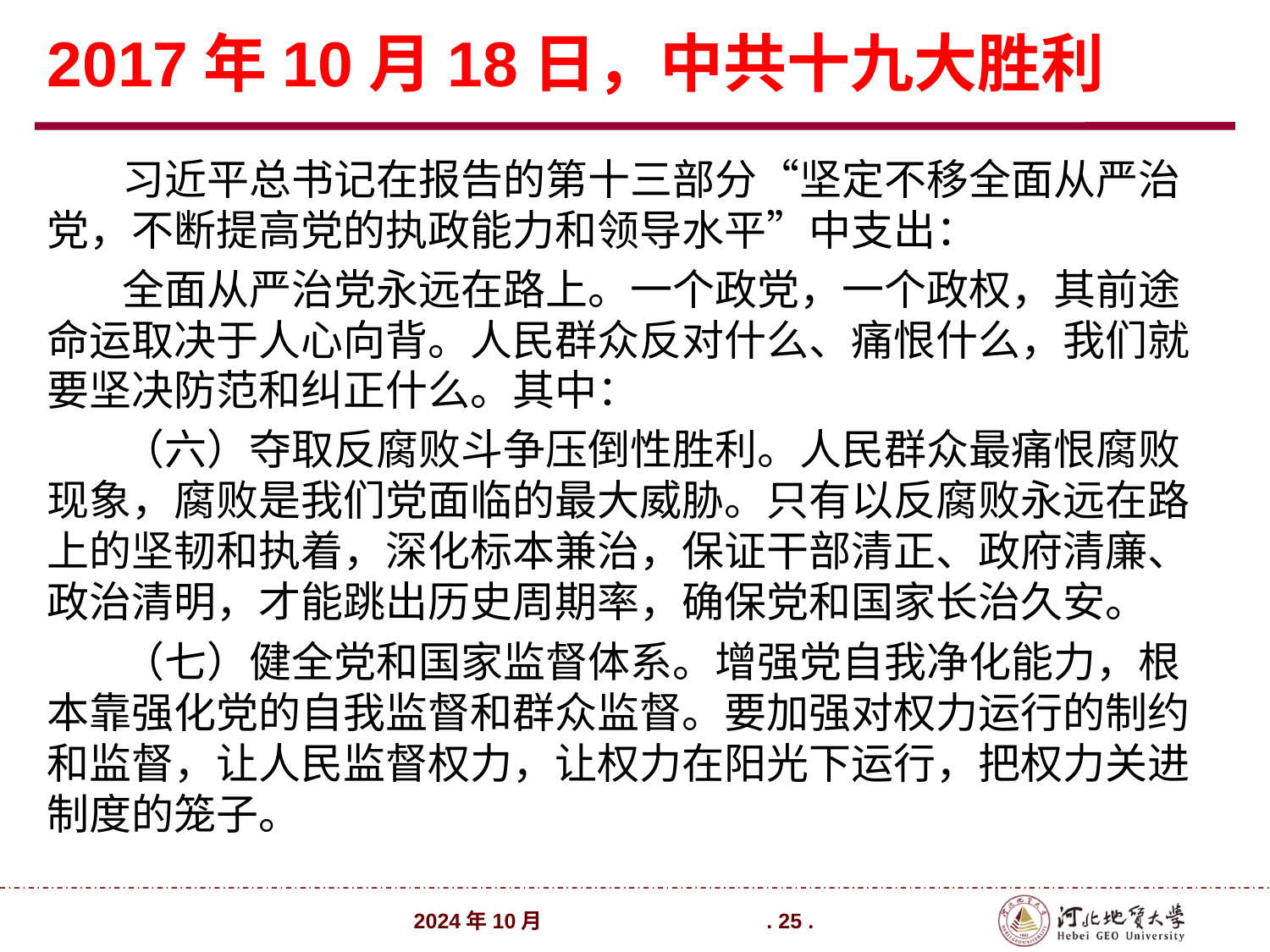

# 2017年10月18日，中共十九大胜利
习近平总书记在报告的第十三部分“坚定不移全面从严治党，不断提高党的执政能力和领导水平”中支出：
全面从严治党永远在路上。一个政党，一个政权，其前途命运取决于人心向背。人民群众反对什么、痛恨什么，我们就要坚决防范和纠正什么。其中：
（六）夺取反腐败斗争压倒性胜利。人民群众最痛恨腐败现象，腐败是我们党面临的最大威胁。只有以反腐败永远在路上的坚韧和执着，深化标本兼治，保证干部清正、政府清廉、政治清明，才能跳出历史周期率，确保党和国家长治久安。
（七）健全党和国家监督体系。增强党自我净化能力，根本靠强化党的自我监督和群众监督。要加强对权力运行的制约和监督，让人民监督权力，让权力在阳光下运行，把权力关进制度的笼子。
2024年10月                                             . 25 .